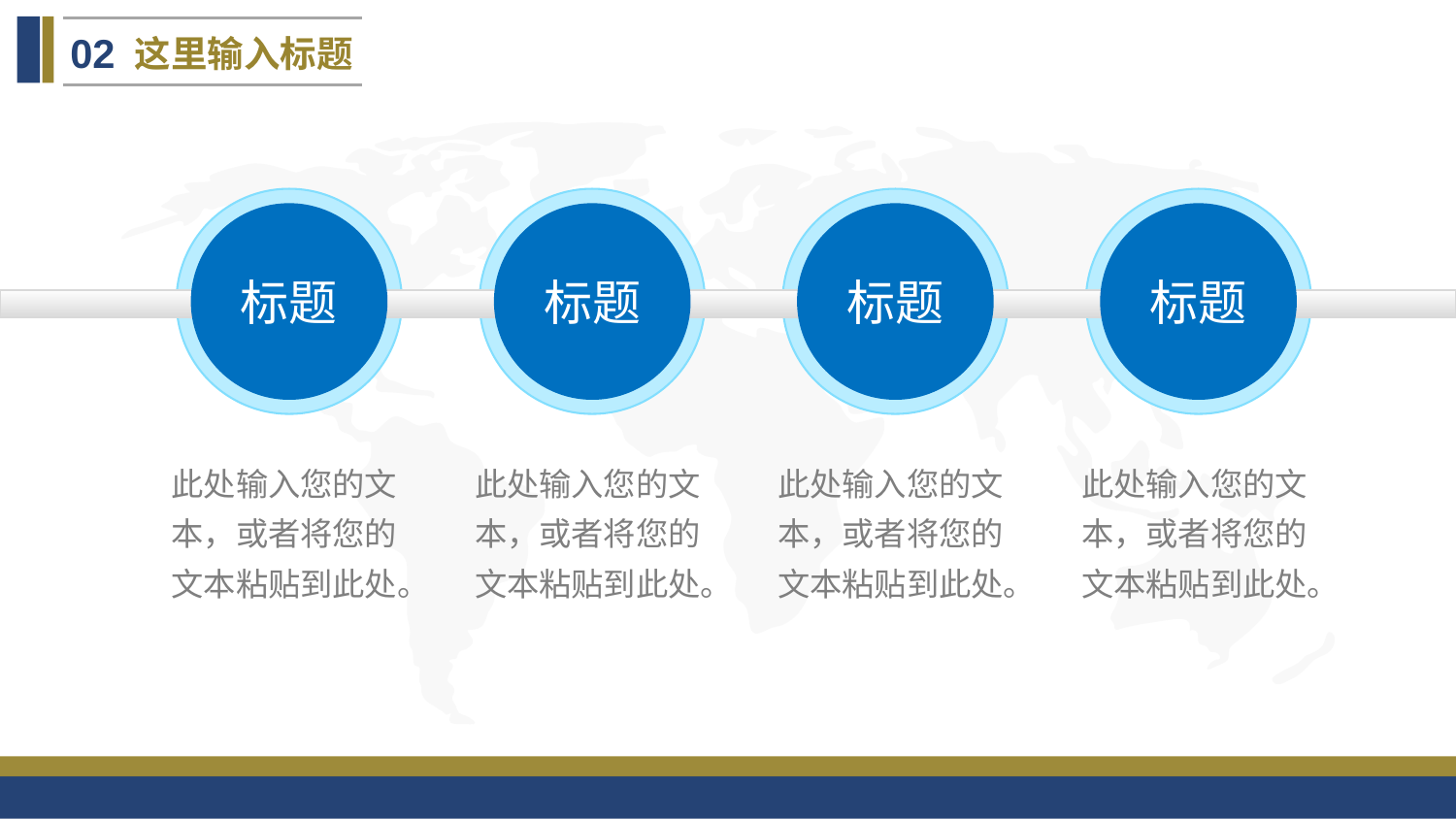

02
这里输入标题

标题
标题
标题
标题

此处输入您的文本，或者将您的文本粘贴到此处。
此处输入您的文本，或者将您的文本粘贴到此处。
此处输入您的文本，或者将您的文本粘贴到此处。
此处输入您的文本，或者将您的文本粘贴到此处。